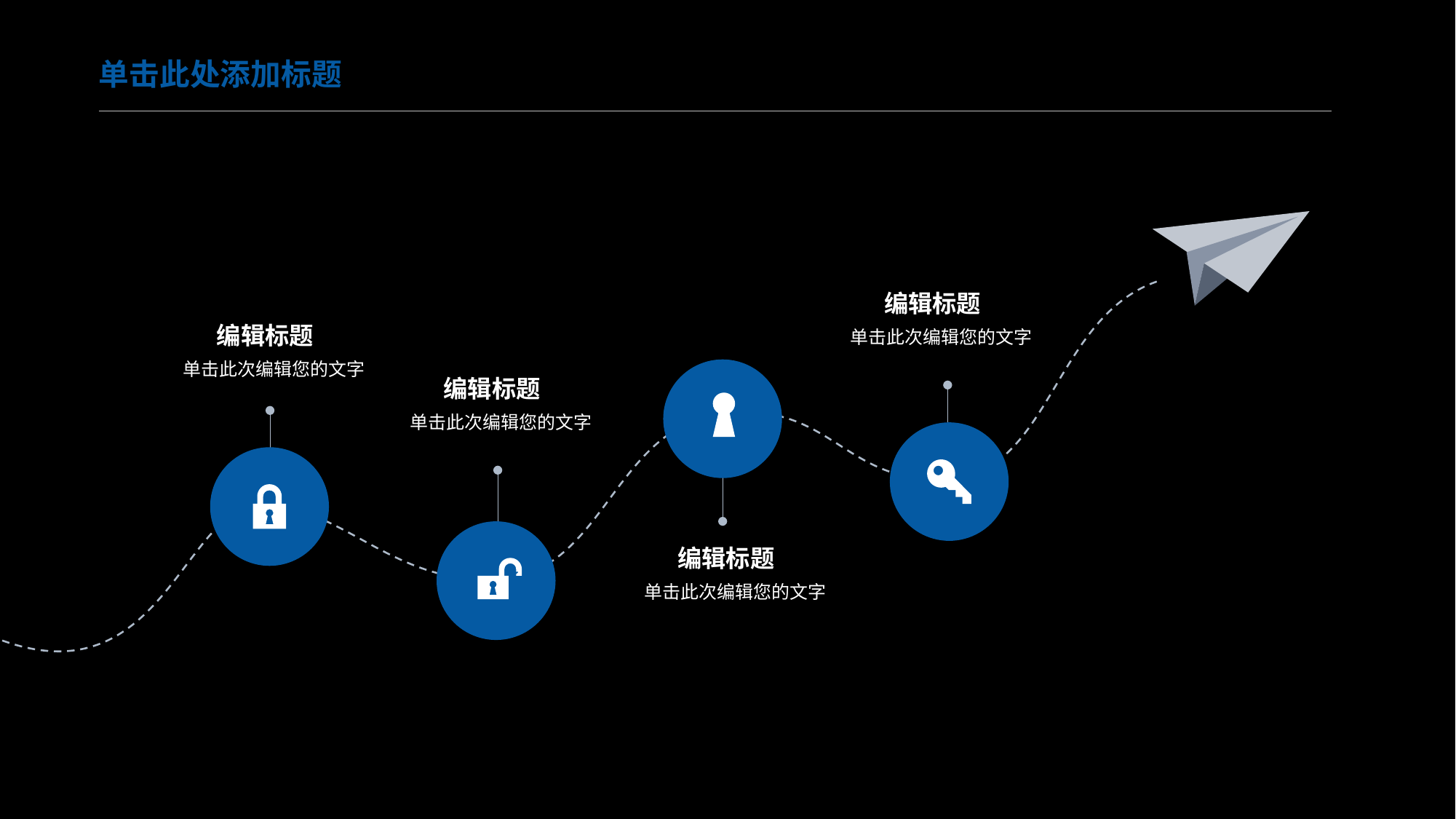

单击此处添加标题

编辑标题
编辑标题
单击此次编辑您的文字
单击此次编辑您的文字

编辑标题

单击此次编辑您的文字

编辑标题

单击此次编辑您的文字